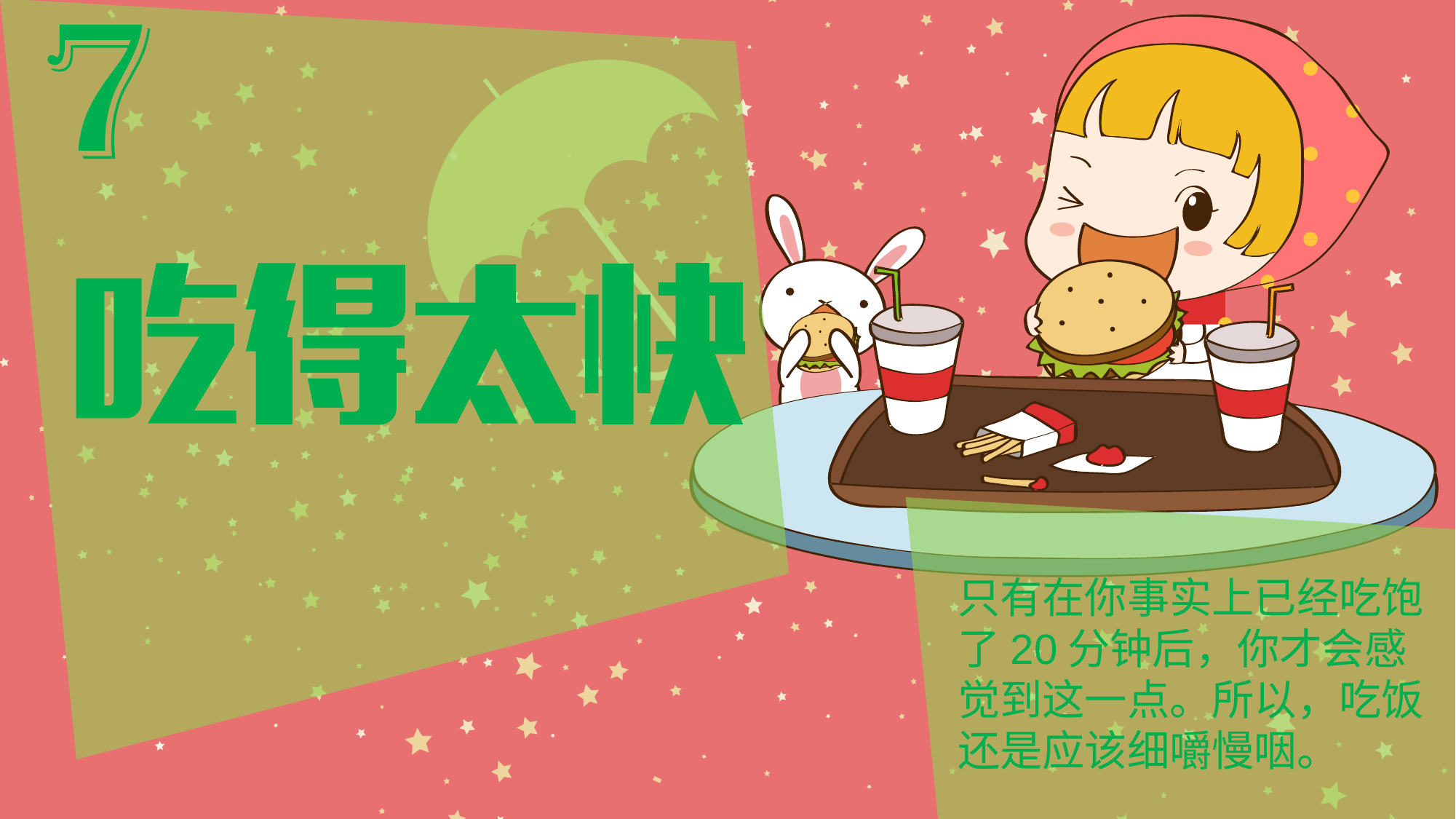

只有在你事实上已经吃饱了20分钟后，你才会感觉到这一点。所以，吃饭还是应该细嚼慢咽。